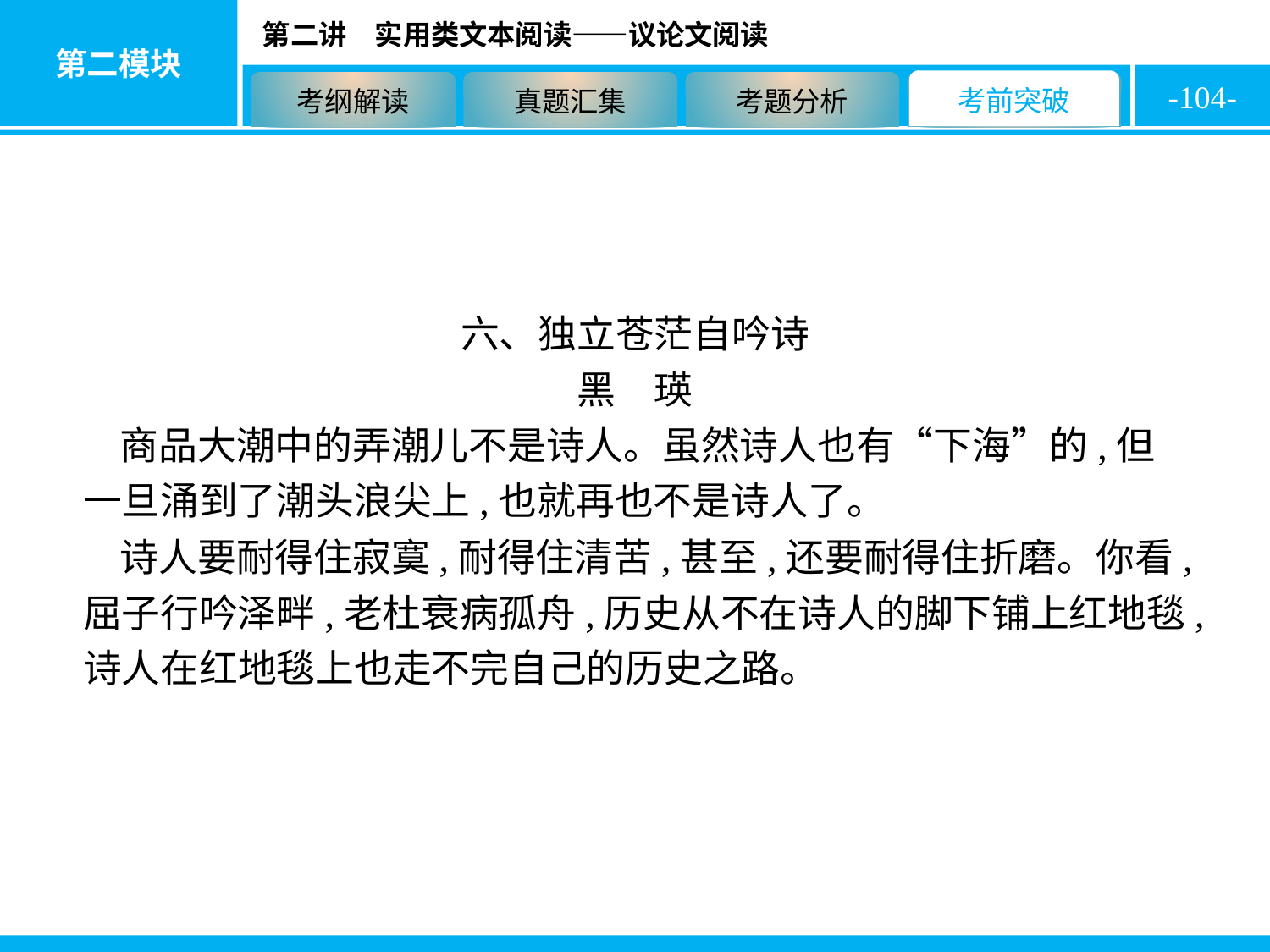

-104-
六、独立苍茫自吟诗
黑　瑛
商品大潮中的弄潮儿不是诗人。虽然诗人也有“下海”的,但一旦涌到了潮头浪尖上,也就再也不是诗人了。
诗人要耐得住寂寞,耐得住清苦,甚至,还要耐得住折磨。你看,屈子行吟泽畔,老杜衰病孤舟,历史从不在诗人的脚下铺上红地毯,诗人在红地毯上也走不完自己的历史之路。